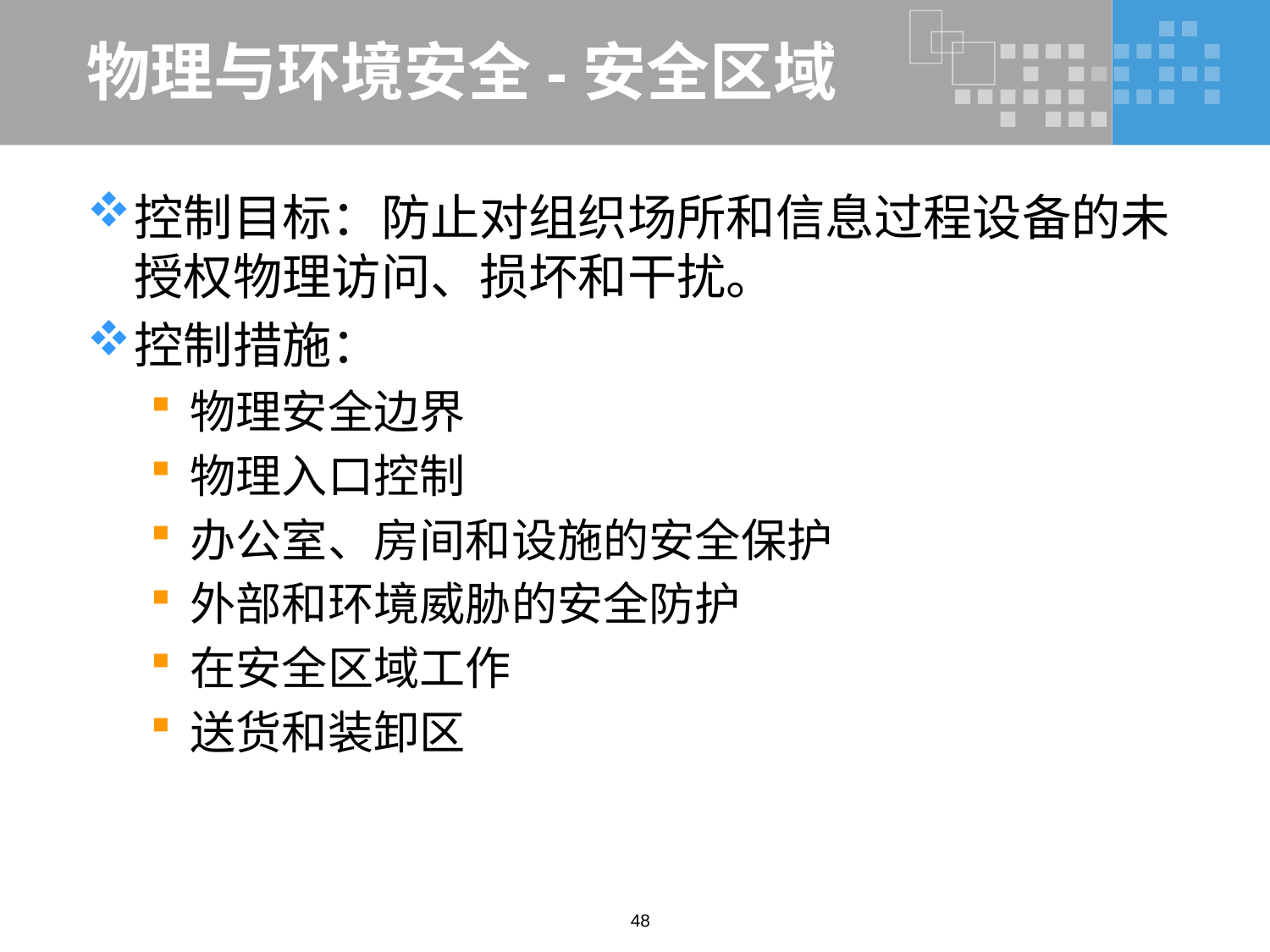

# 物理与环境安全-安全区域
控制目标：防止对组织场所和信息过程设备的未授权物理访问、损坏和干扰。
控制措施：
物理安全边界
物理入口控制
办公室、房间和设施的安全保护
外部和环境威胁的安全防护
在安全区域工作
送货和装卸区

48